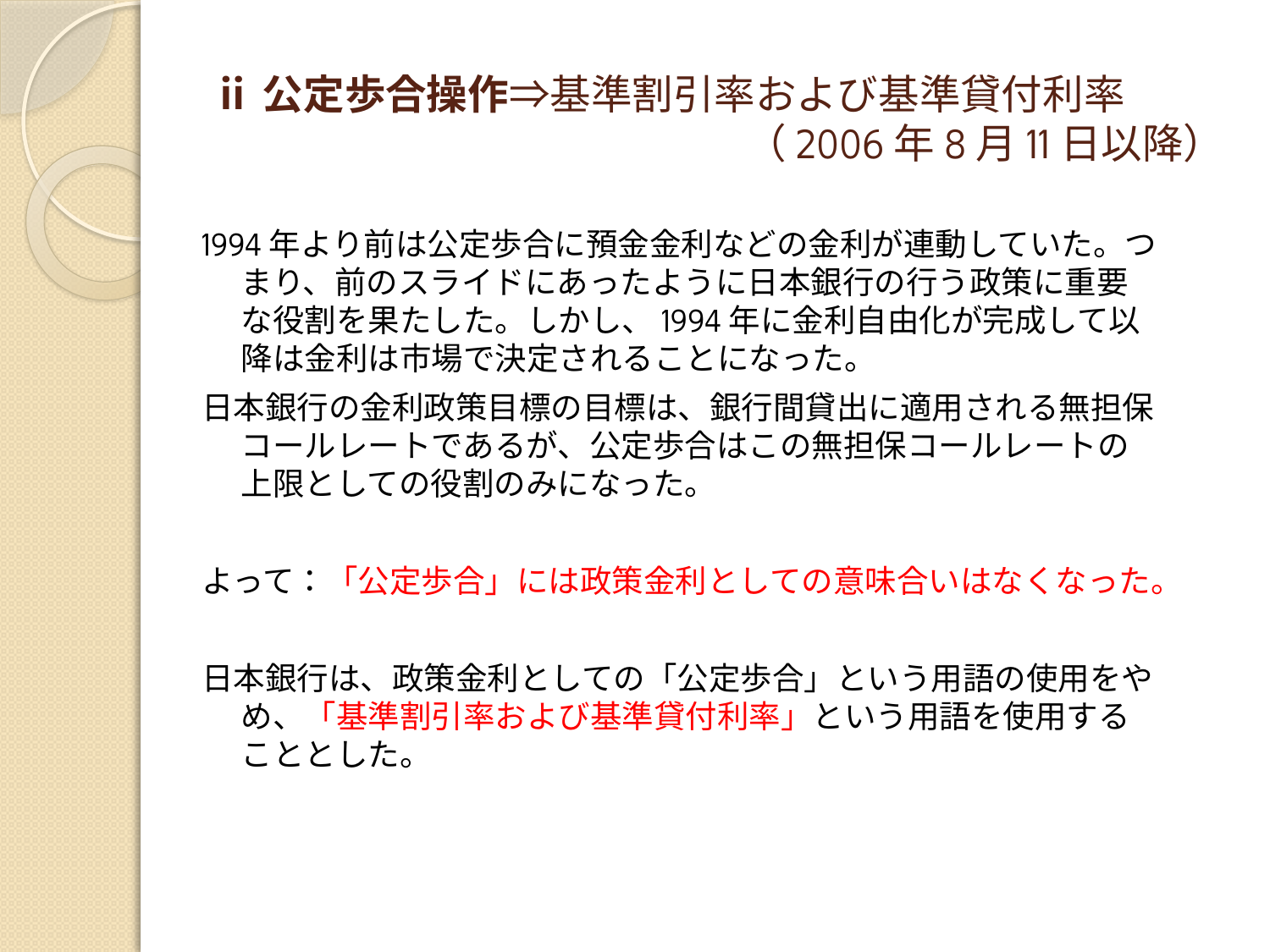

# ⅱ公定歩合操作⇒基準割引率および基準貸付利率　 　　　　　　　　　　　　　（2006年8月11日以降）
1994年より前は公定歩合に預金金利などの金利が連動していた。つまり、前のスライドにあったように日本銀行の行う政策に重要な役割を果たした。しかし、1994年に金利自由化が完成して以降は金利は市場で決定されることになった。
日本銀行の金利政策目標の目標は、銀行間貸出に適用される無担保コールレートであるが、公定歩合はこの無担保コールレートの上限としての役割のみになった。

よって：「公定歩合」には政策金利としての意味合いはなくなった。

日本銀行は、政策金利としての「公定歩合」という用語の使用をやめ、「基準割引率および基準貸付利率」という用語を使用することとした。